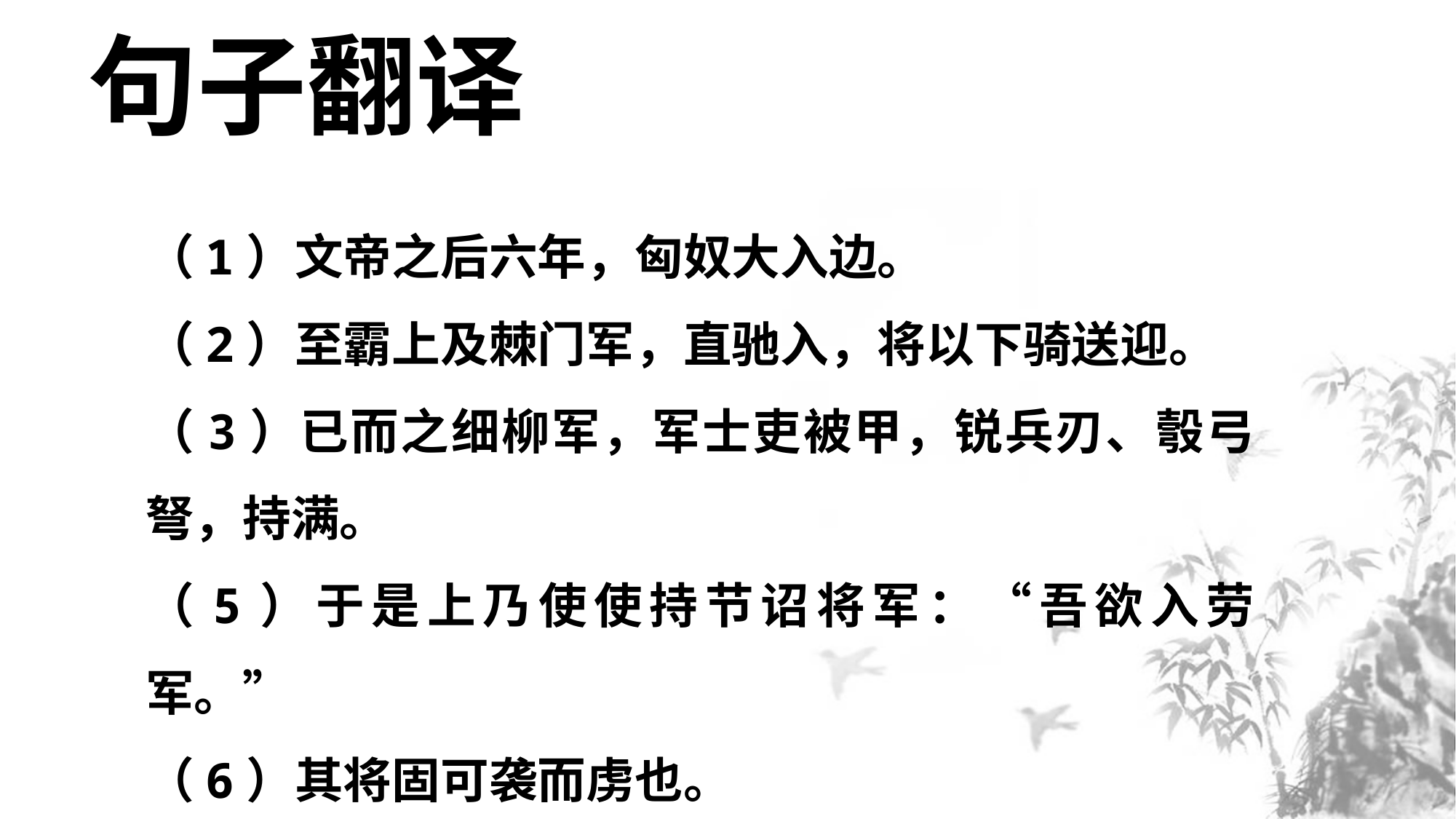

句子翻译
（1）文帝之后六年，匈奴大入边。
（2）至霸上及棘门军，直驰入，将以下骑送迎。
（3）已而之细柳军，军士吏被甲，锐兵刃、彀弓弩，持满。
（5）于是上乃使使持节诏将军：“吾欲入劳军。”
（6）其将固可袭而虏也。